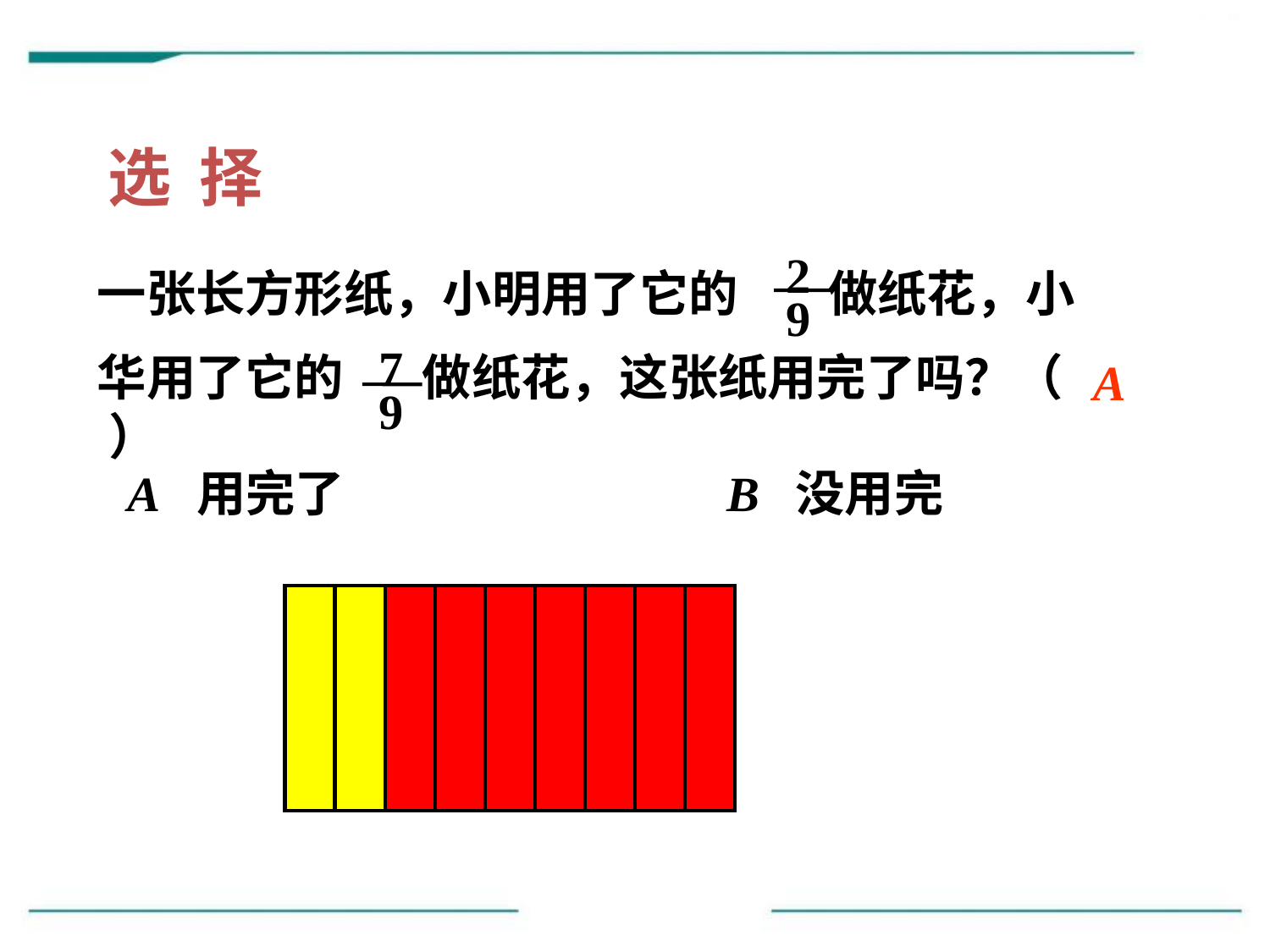

选  择
2
9

一张长方形纸，小明用了它的        做纸花，小
华用了它的       做纸花，这张纸用完了吗？（      ）
7
9

A
A  用完了                                 B  没用完